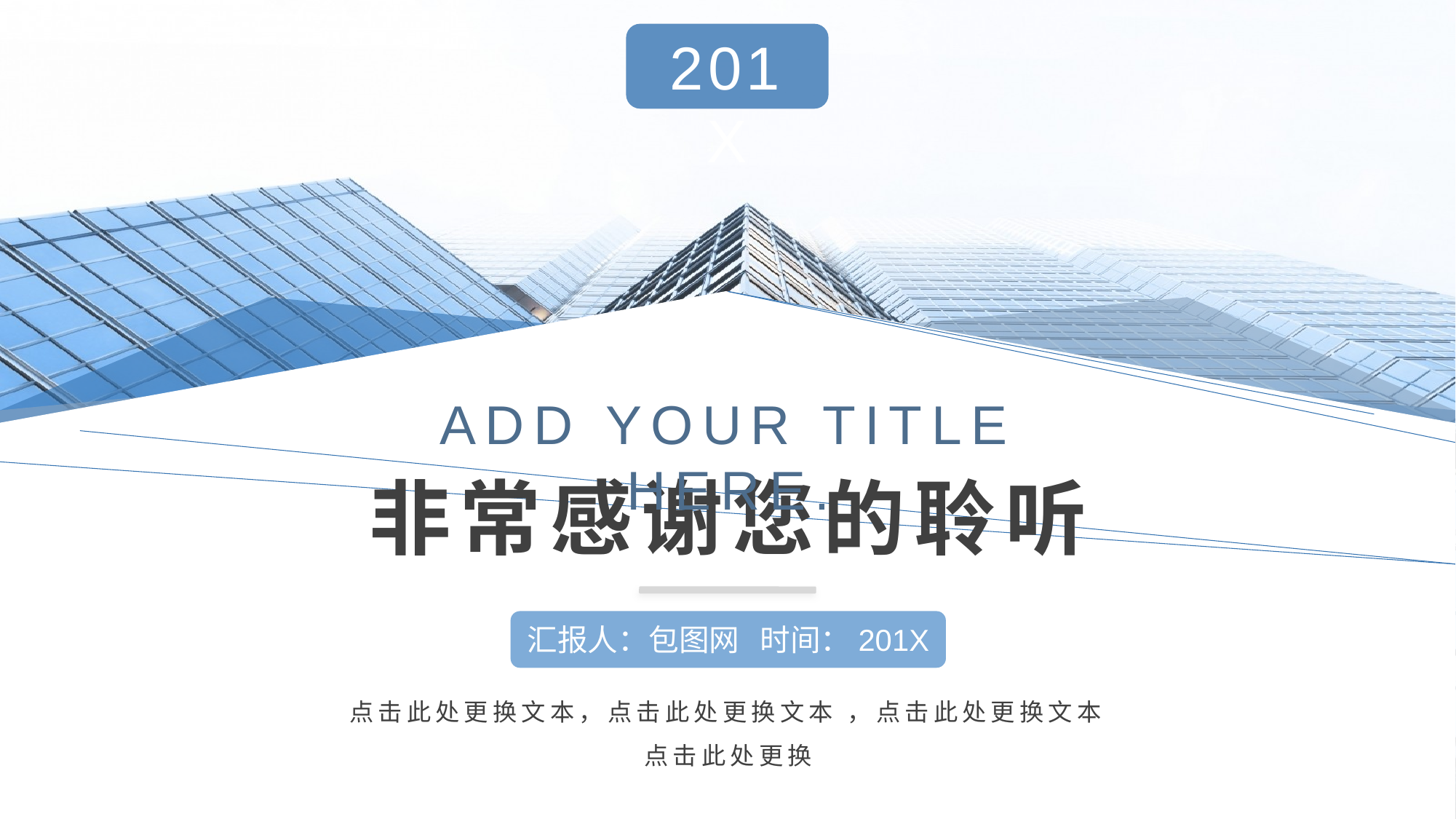

201X
ADD YOUR TITLE HERE.
非常感谢您的聆听

点击此处更换文本，点击此处更换文本 ，点击此处更换文本点击此处更换
汇报人：包图网   时间：201X